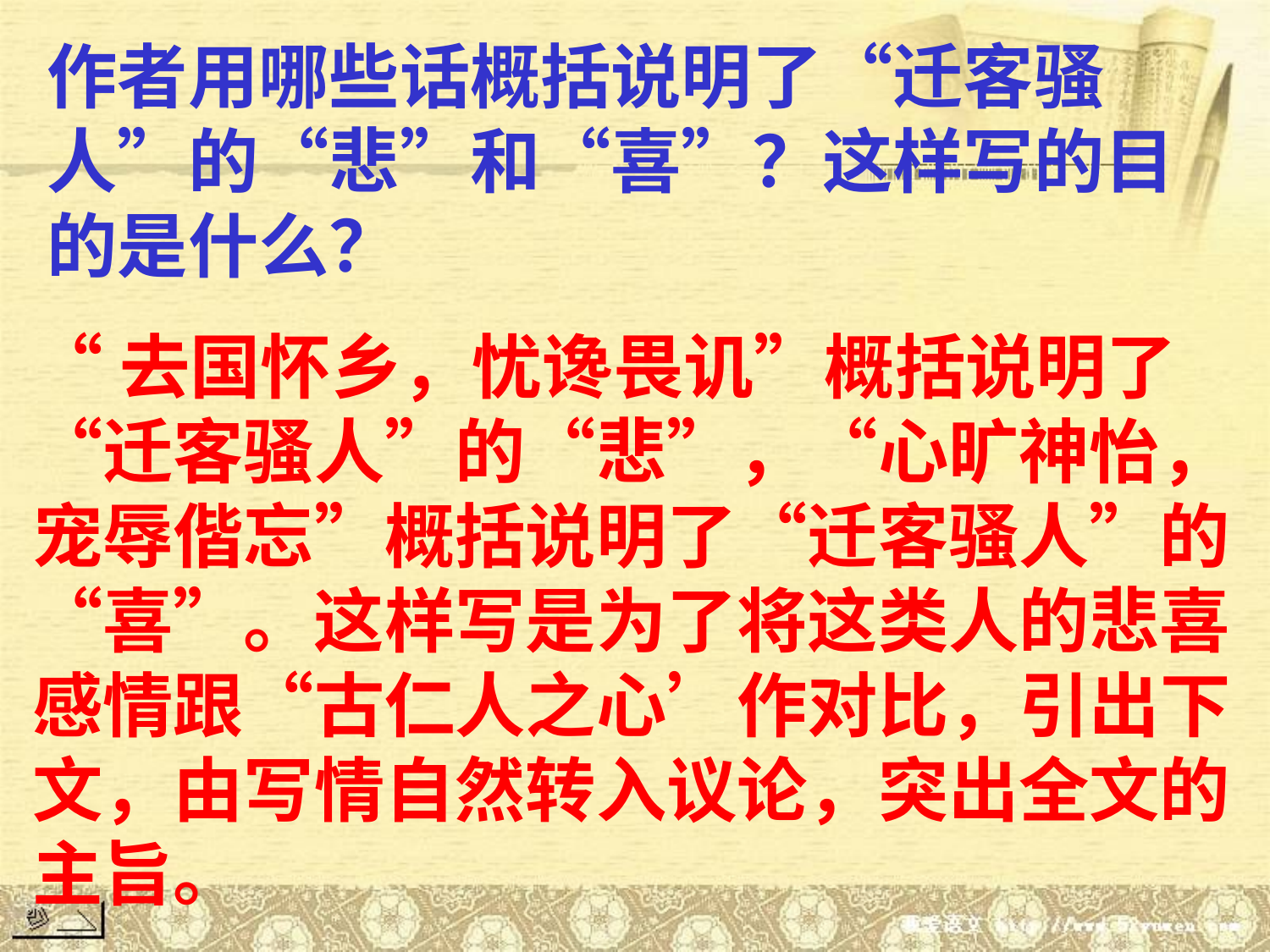

作者用哪些话概括说明了“迁客骚人”的“悲”和“喜”？这样写的目的是什么？

“去国怀乡，忧谗畏讥”概括说明了“迁客骚人”的“悲”，“心旷神怡，宠辱偕忘”概括说明了“迁客骚人”的“喜”。这样写是为了将这类人的悲喜感情跟“古仁人之心’作对比，引出下文，由写情自然转入议论，突出全文的主旨。